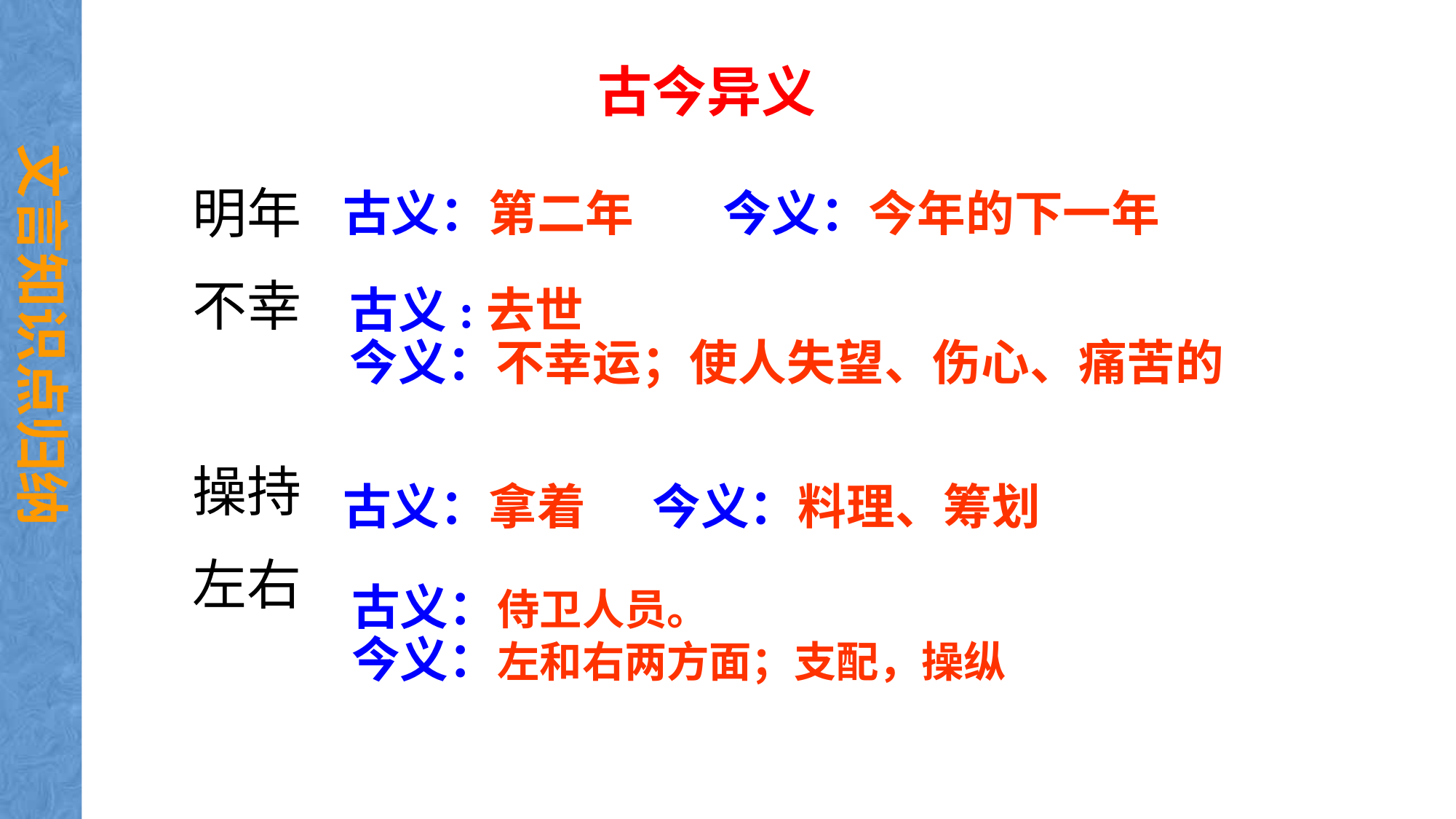

古今异义
文言知识点归纳
明年
不幸

操持
左右

古义：第二年        今义：今年的下一年
古义:去世
今义：不幸运；使人失望、伤心、痛苦的
古义：拿着      今义：料理、筹划
古义：侍卫人员。
今义：左和右两方面；支配，操纵